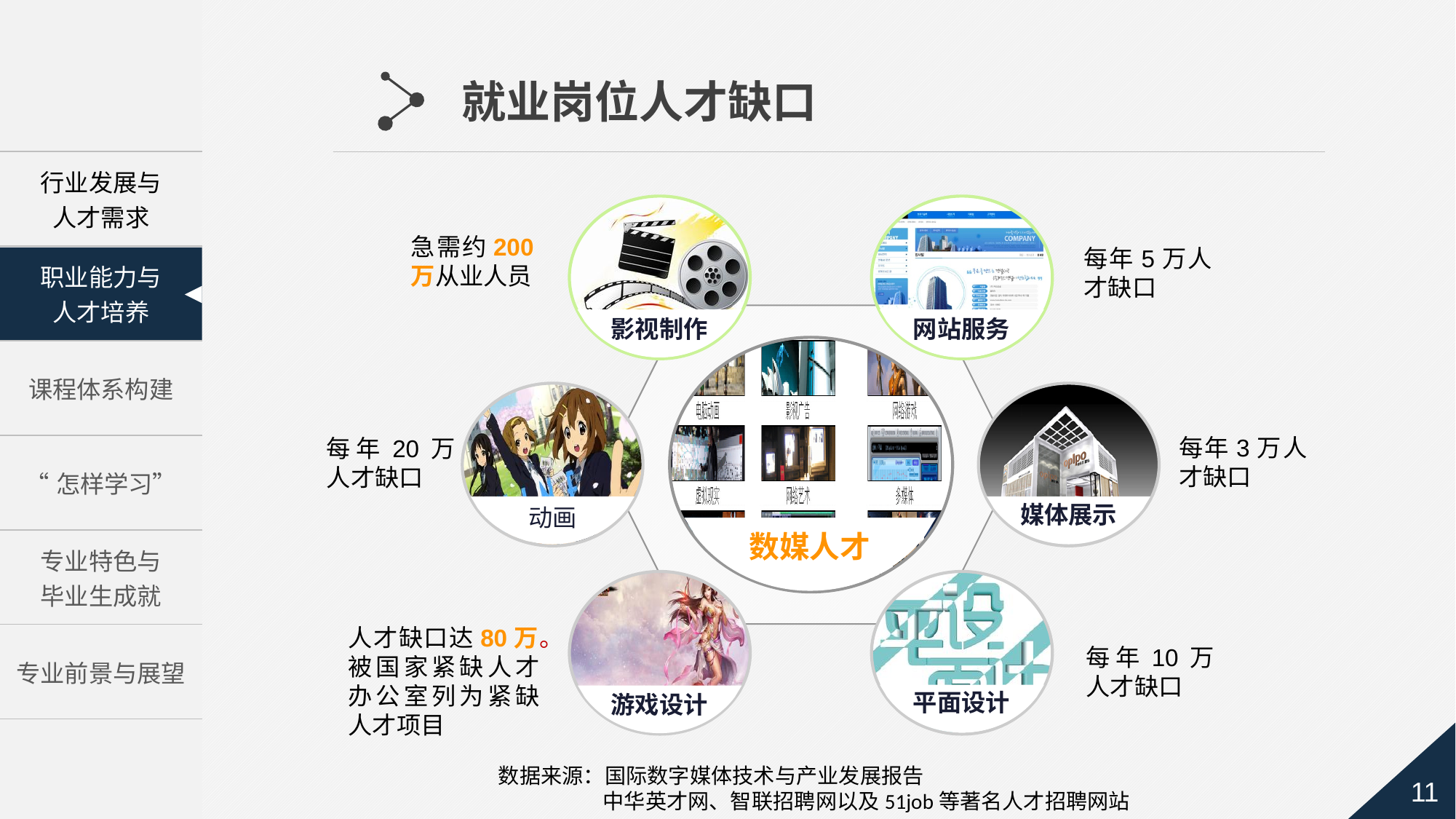

就业岗位人才缺口

急需约200万从业人员

每年5万人才缺口

影视制作
网站服务

每年3万人才缺口
每年20万人才缺口
媒体展示

动画

数媒人才

人才缺口达80万。被国家紧缺人才办公室列为紧缺人才项目
每年10万人才缺口
平面设计
游戏设计

数据来源：国际数字媒体技术与产业发展报告
                     中华英才网、智联招聘网以及51job等著名人才招聘网站